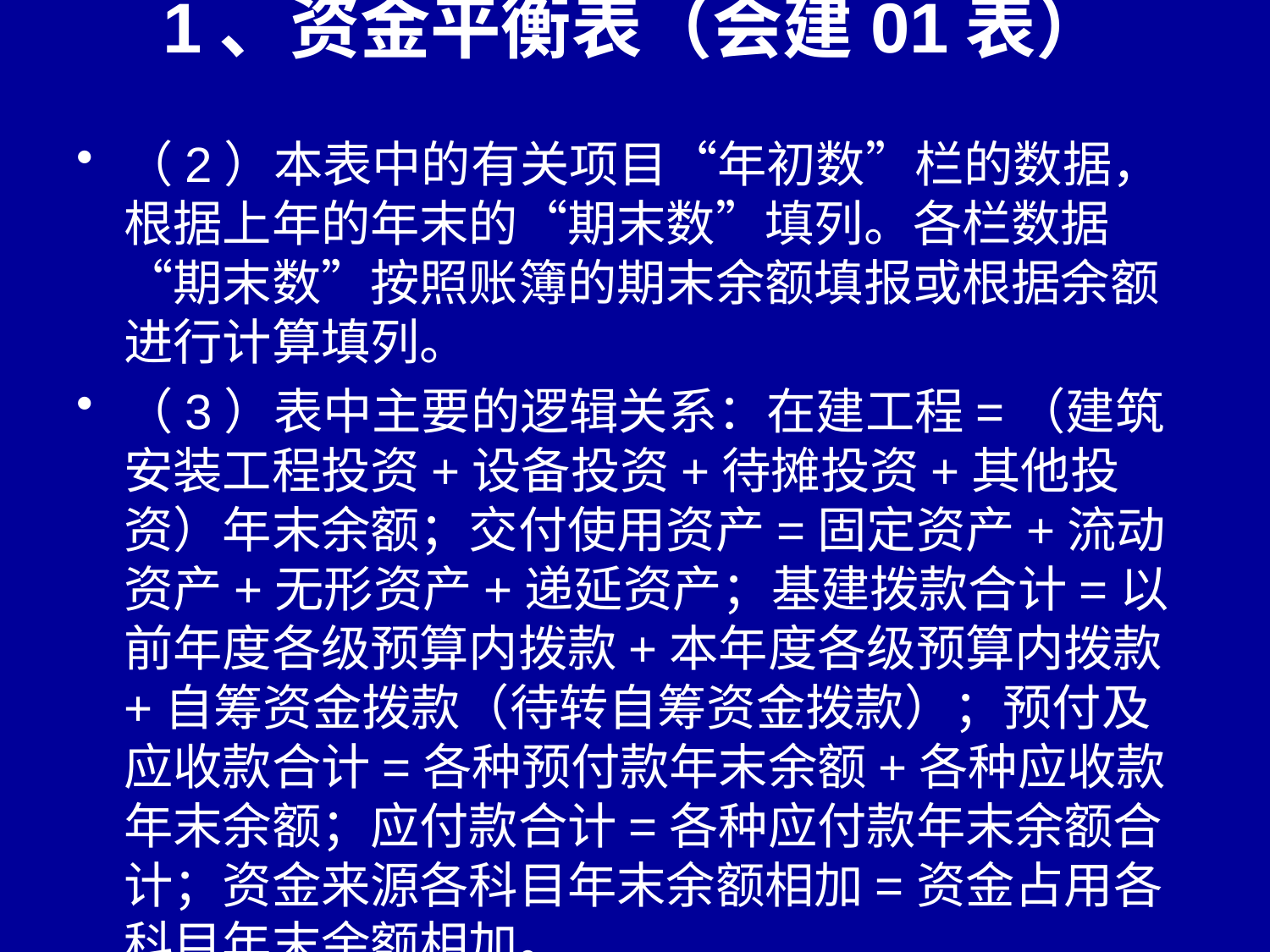

# 1、资金平衡表（会建01表）
（2）本表中的有关项目“年初数”栏的数据，根据上年的年末的“期末数”填列。各栏数据“期末数”按照账簿的期末余额填报或根据余额进行计算填列。
（3）表中主要的逻辑关系：在建工程=（建筑安装工程投资+设备投资+待摊投资+其他投资）年末余额；交付使用资产=固定资产+流动资产+无形资产+递延资产；基建拨款合计=以前年度各级预算内拨款+本年度各级预算内拨款+自筹资金拨款（待转自筹资金拨款）；预付及应收款合计=各种预付款年末余额+各种应收款年末余额；应付款合计=各种应付款年末余额合计；资金来源各科目年末余额相加=资金占用各科目年末余额相加。